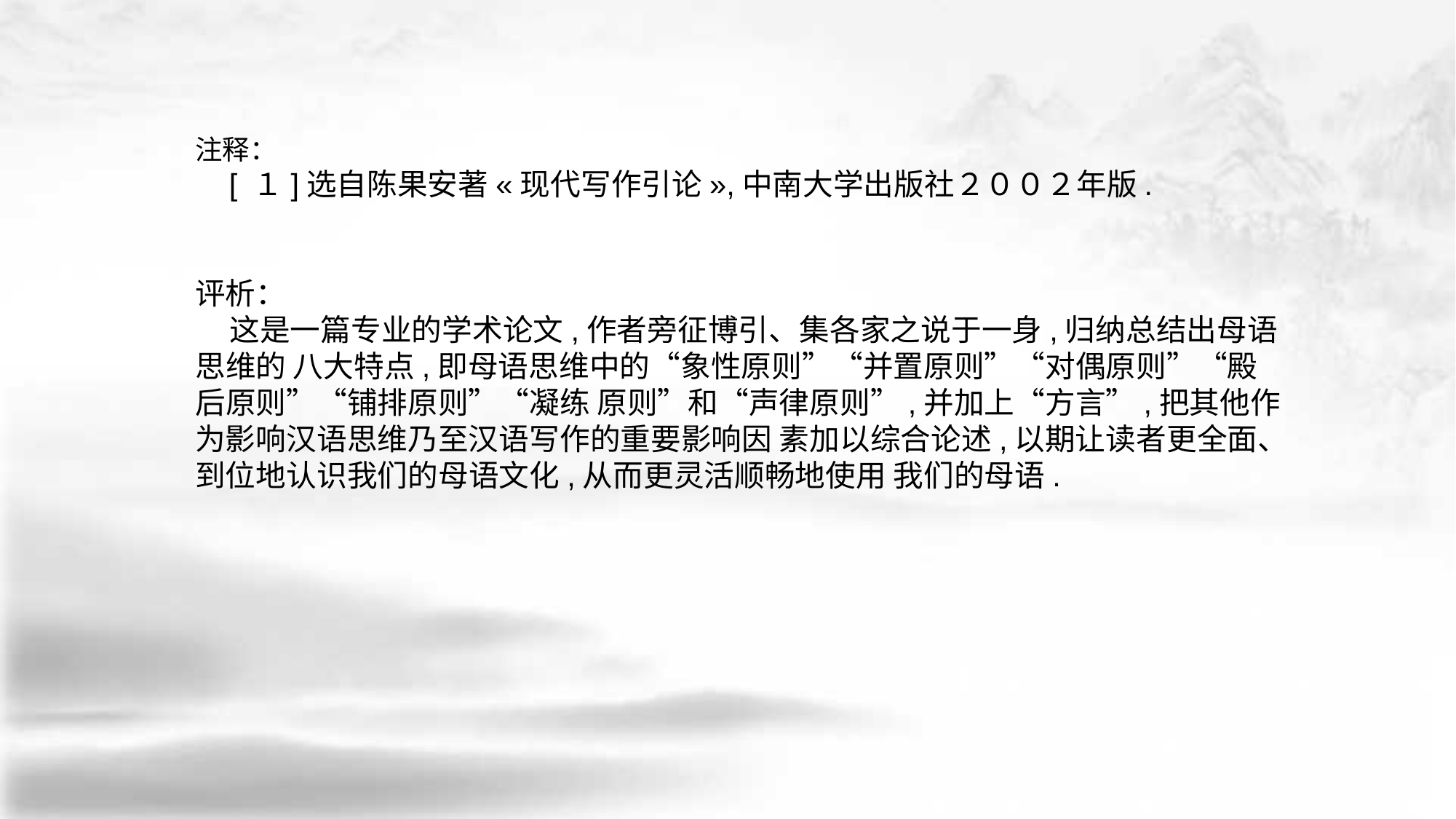

注释：
　[ １]选自陈果安著«现代写作引论»,中南大学出版社２００２年版.

评析：
    这是一篇专业的学术论文,作者旁征博引、集各家之说于一身,归纳总结出母语思维的 八大特点,即母语思维中的“象性原则”“并置原则”“对偶原则”“殿后原则”“铺排原则”“凝练 原则”和“声律原则”,并加上“方言”,把其他作为影响汉语思维乃至汉语写作的重要影响因 素加以综合论述,以期让读者更全面、到位地认识我们的母语文化,从而更灵活顺畅地使用 我们的母语.